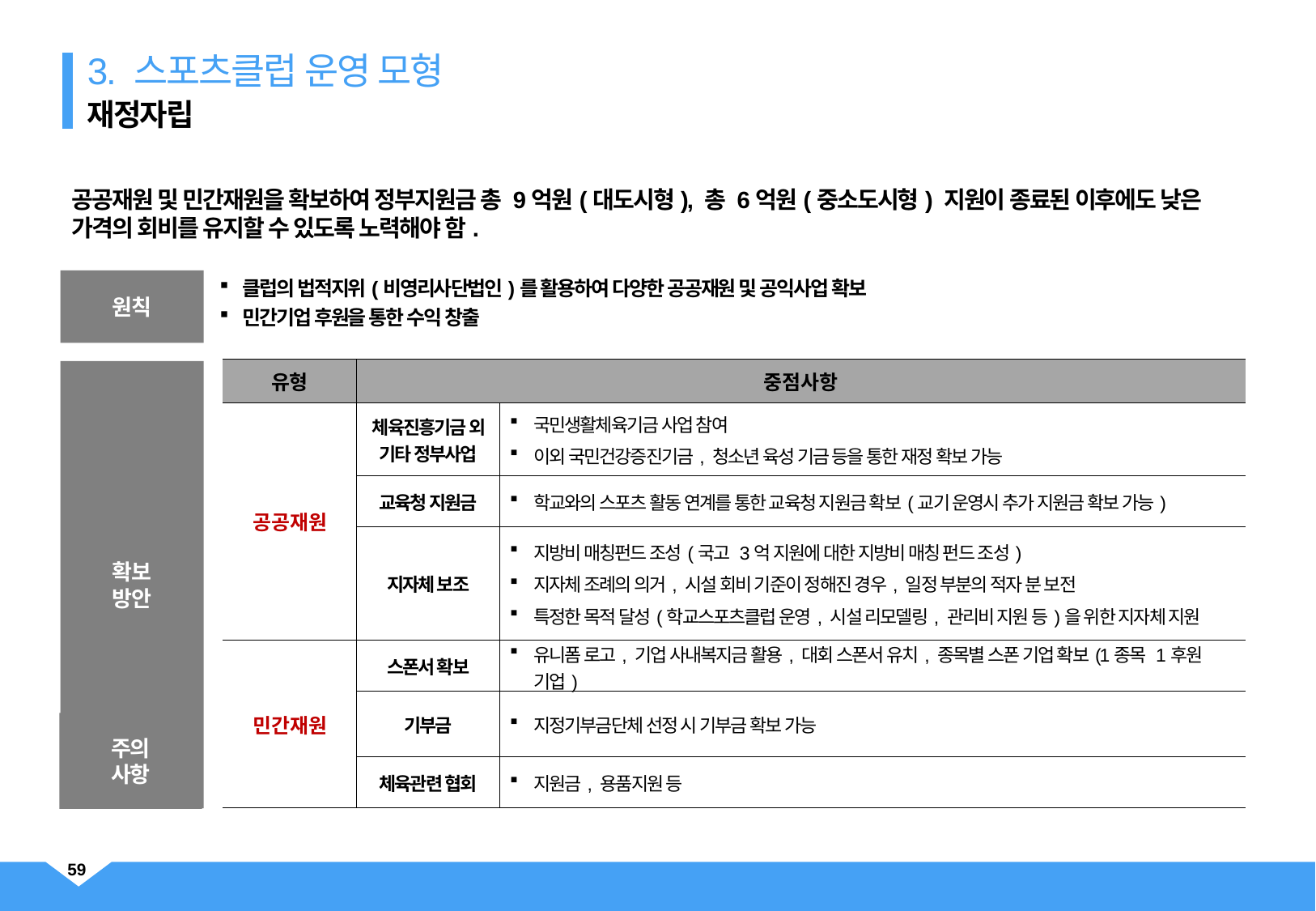

3. 스포츠클럽 운영 모형
재정자립
공공재원 및 민간재원을 확보하여 정부지원금 총 9억원(대도시형), 총 6억원(중소도시형) 지원이 종료된 이후에도 낮은 가격의 회비를 유지할 수 있도록 노력해야 함.
클럽의 법적지위(비영리사단법인)를 활용하여 다양한 공공재원 및 공익사업 확보
민간기업 후원을 통한 수익 창출
원칙
| 유형 | 중점사항 |  |
| --- | --- | --- |
| 공공재원 | 체육진흥기금 외 기타 정부사업 | 국민생활체육기금 사업 참여 이외 국민건강증진기금, 청소년 육성 기금 등을 통한 재정 확보 가능 |
|  | 교육청 지원금 | 학교와의 스포츠 활동 연계를 통한 교육청 지원금 확보(교기 운영시 추가 지원금 확보 가능) |
|  | 지자체 보조 | 지방비 매칭펀드 조성(국고 3억 지원에 대한 지방비 매칭 펀드 조성) 지자체 조례의 의거, 시설 회비 기준이 정해진 경우, 일정 부분의 적자 분 보전 특정한 목적 달성(학교스포츠클럽 운영, 시설 리모델링, 관리비 지원 등)을 위한 지자체 지원 |
| 민간재원 | 스폰서 확보 | 유니폼 로고, 기업 사내복지금 활용, 대회 스폰서 유치, 종목별 스폰 기업 확보(1종목 1후원 기업) |
|  | 기부금 | 지정기부금단체 선정 시 기부금 확보 가능 |
|  | 체육관련 협회 | 지원금, 용품지원 등 |
확보
방안
주의
사항